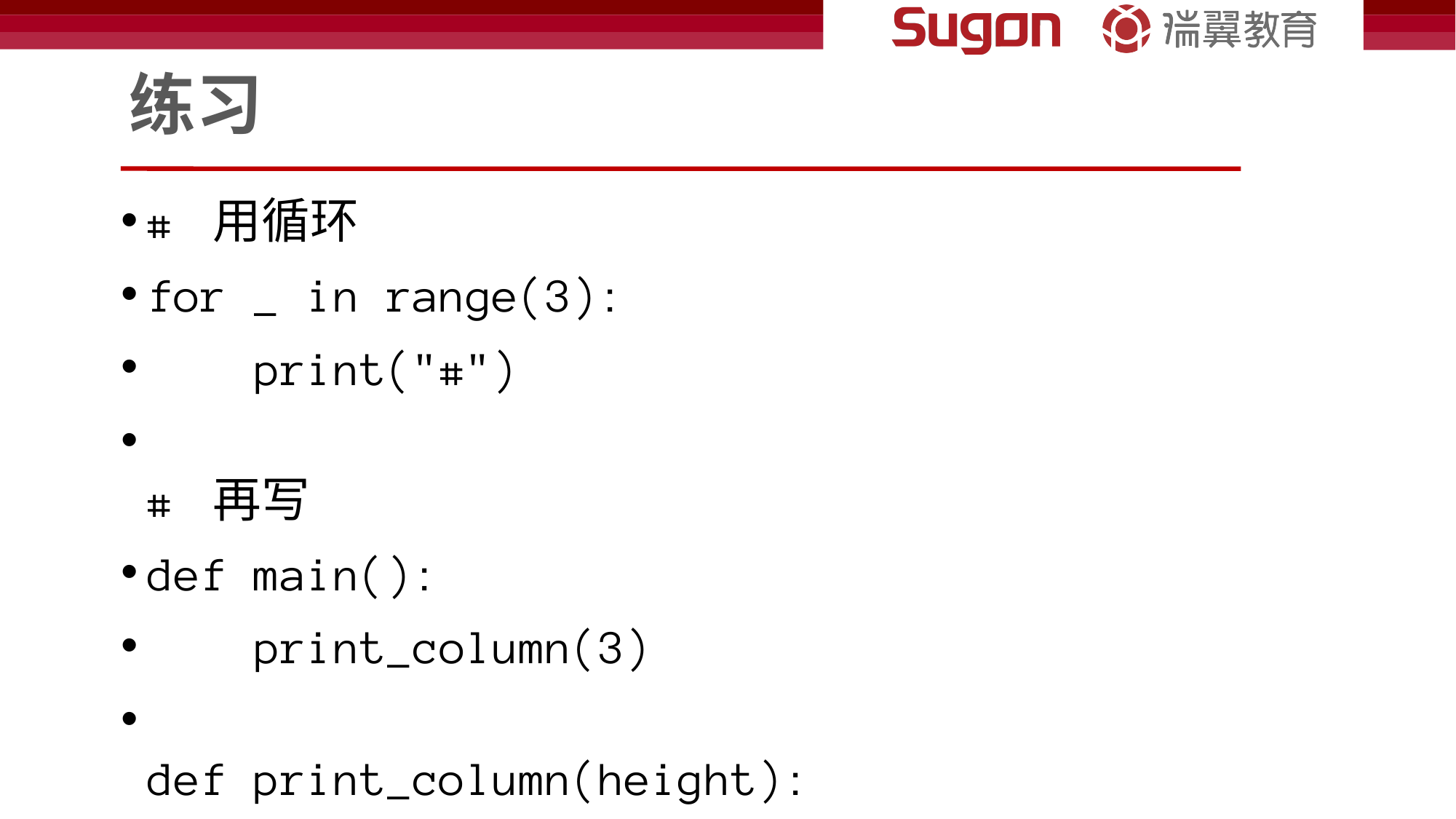

# 练习
# 用循环
for _ in range(3):
    print("#")
# 再写
def main():
    print_column(3)
def print_column(height):
    for _ in range(height):
        print("#")
main()
# 换个写法
def main():
    print_column(3)
def print_column(height):
    print("#\n" * height, end="")
main()